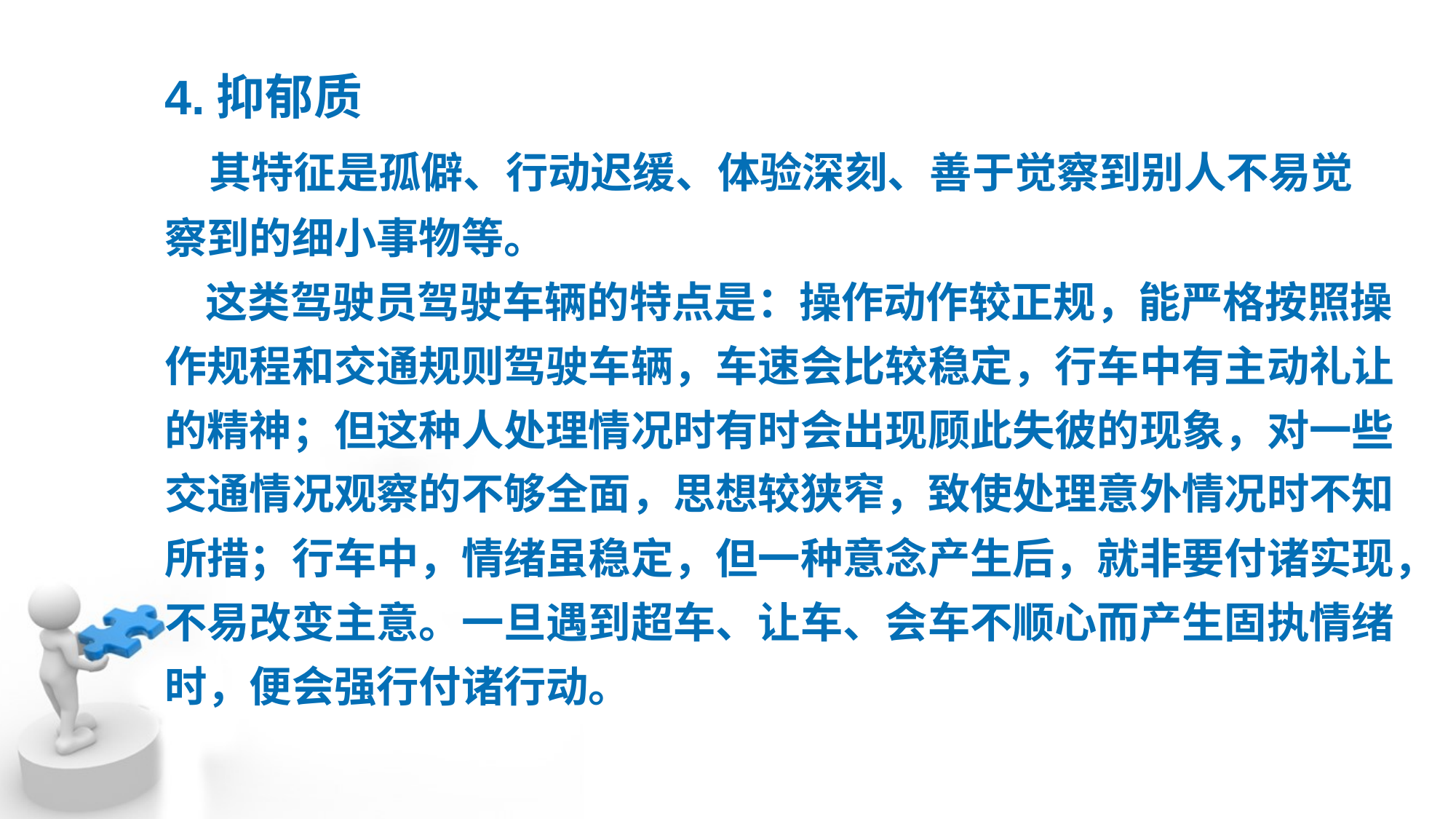

4.抑郁质
    其特征是孤僻、行动迟缓、体验深刻、善于觉察到别人不易觉察到的细小事物等。
     这类驾驶员驾驶车辆的特点是：操作动作较正规，能严格按照操作规程和交通规则驾驶车辆，车速会比较稳定，行车中有主动礼让的精神；但这种人处理情况时有时会出现顾此失彼的现象，对一些交通情况观察的不够全面，思想较狭窄，致使处理意外情况时不知所措；行车中，情绪虽稳定，但一种意念产生后，就非要付诸实现，不易改变主意。一旦遇到超车、让车、会车不顺心而产生固执情绪时，便会强行付诸行动。